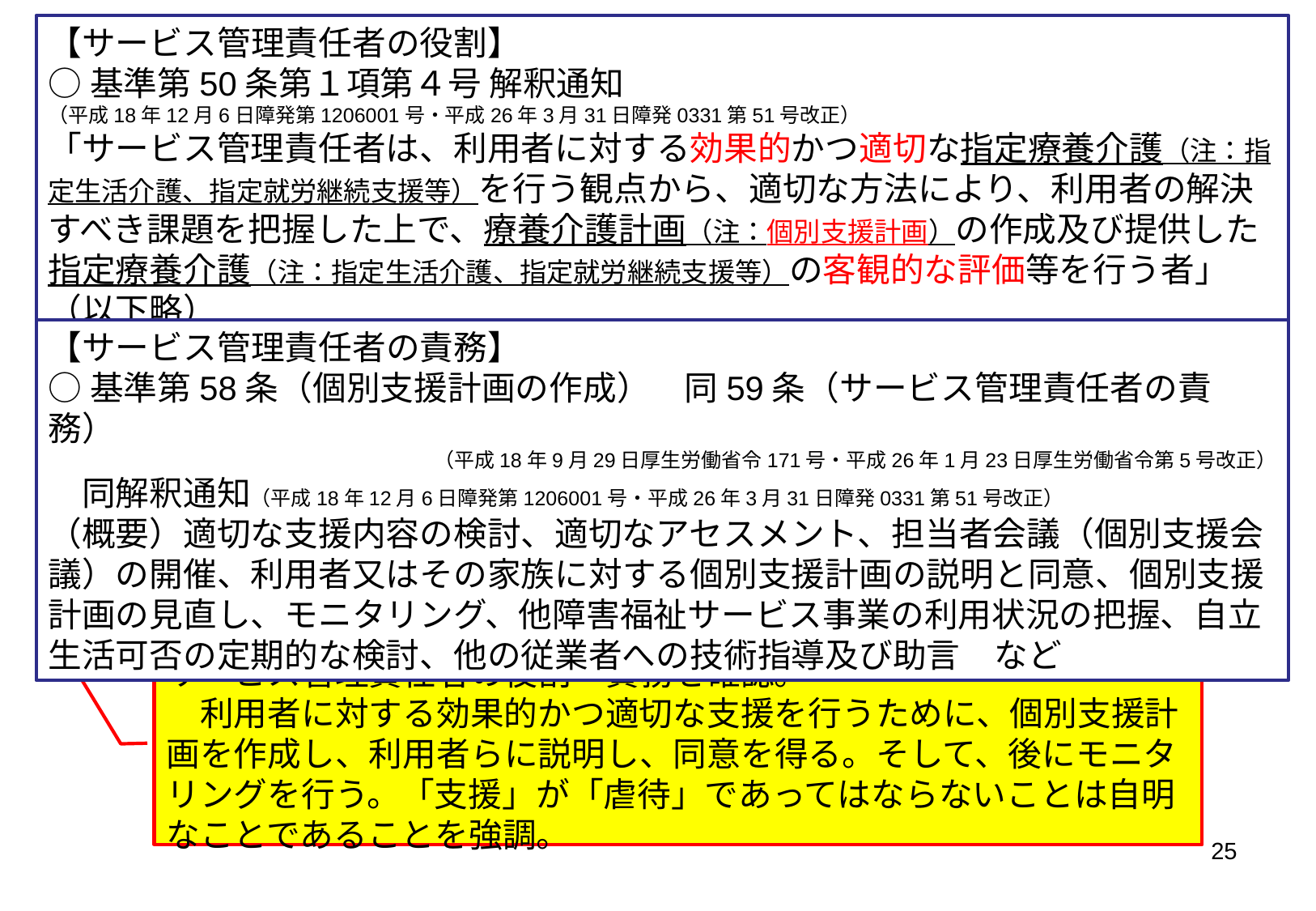

【サービス管理責任者の役割】
○基準第50条第１項第４号 解釈通知
（平成18年12月6日障発第1206001号・平成26年3月31日障発0331第51号改正）
「サービス管理責任者は、利用者に対する効果的かつ適切な指定療養介護（注：指定生活介護、指定就労継続支援等）を行う観点から、適切な方法により、利用者の解決すべき課題を把握した上で、療養介護計画（注：個別支援計画）の作成及び提供した指定療養介護（注：指定生活介護、指定就労継続支援等）の客観的な評価等を行う者」（以下略）
【サービス管理責任者の責務】
○基準第58条（個別支援計画の作成）　同59条（サービス管理責任者の責務）
（平成18年9月29日厚生労働省令171号・平成26年1月23日厚生労働省令第5号改正）
　同解釈通知（平成18年12月6日障発第1206001号・平成26年3月31日障発0331第51号改正）
（概要）適切な支援内容の検討、適切なアセスメント、担当者会議（個別支援会議）の開催、利用者又はその家族に対する個別支援計画の説明と同意、個別支援計画の見直し、モニタリング、他障害福祉サービス事業の利用状況の把握、自立生活可否の定期的な検討、他の従業者への技術指導及び助言　など
サービス管理責任者の役割・責務を確認。
　利用者に対する効果的かつ適切な支援を行うために、個別支援計画を作成し、利用者らに説明し、同意を得る。そして、後にモニタリングを行う。「支援」が「虐待」であってはならないことは自明なことであることを強調。
25